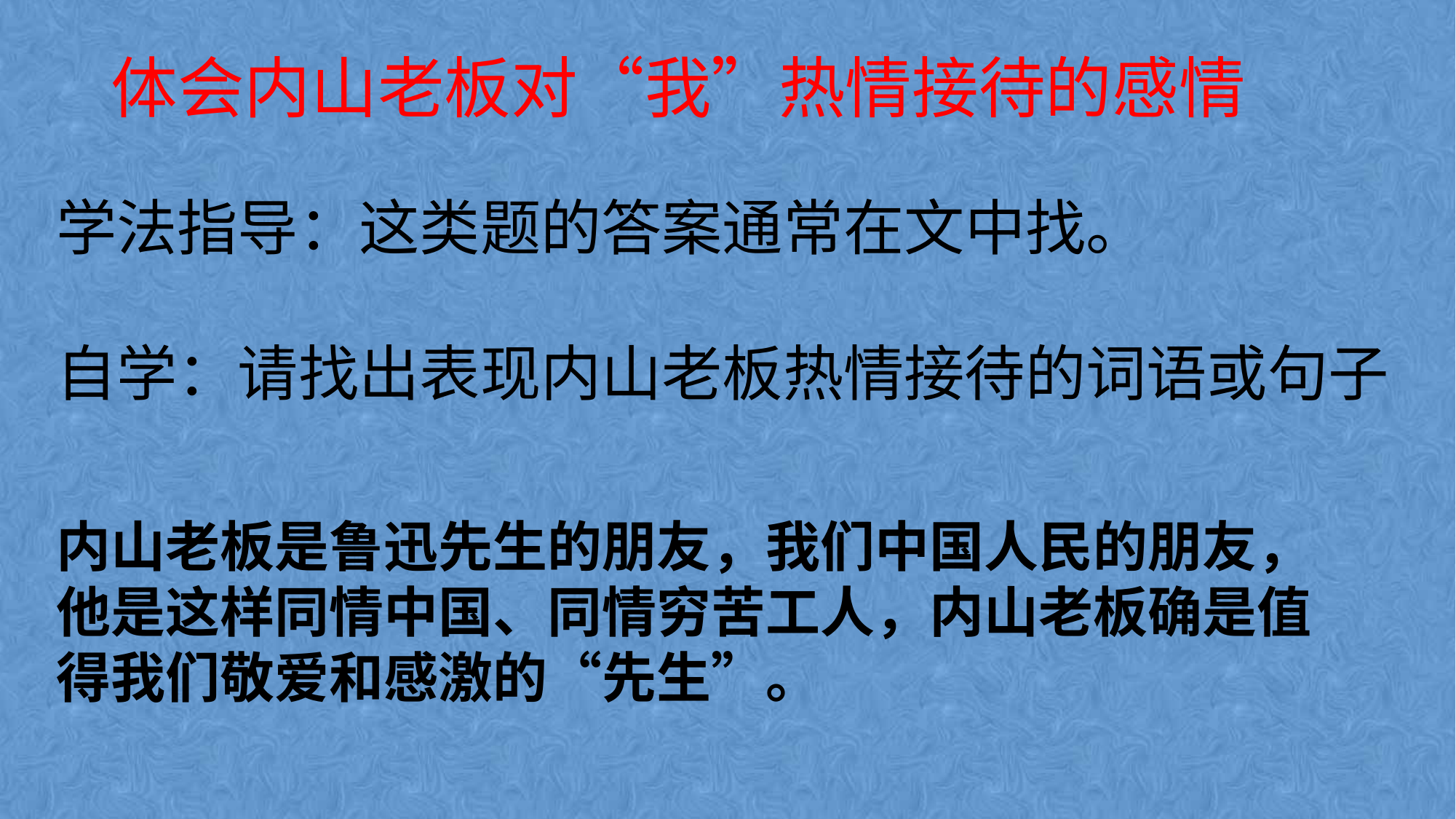

# 体会内山老板对“我”热情接待的感情
学法指导：这类题的答案通常在文中找。

自学：请找出表现内山老板热情接待的词语或句子
内山老板是鲁迅先生的朋友，我们中国人民的朋友，他是这样同情中国、同情穷苦工人，内山老板确是值得我们敬爱和感激的“先生”。